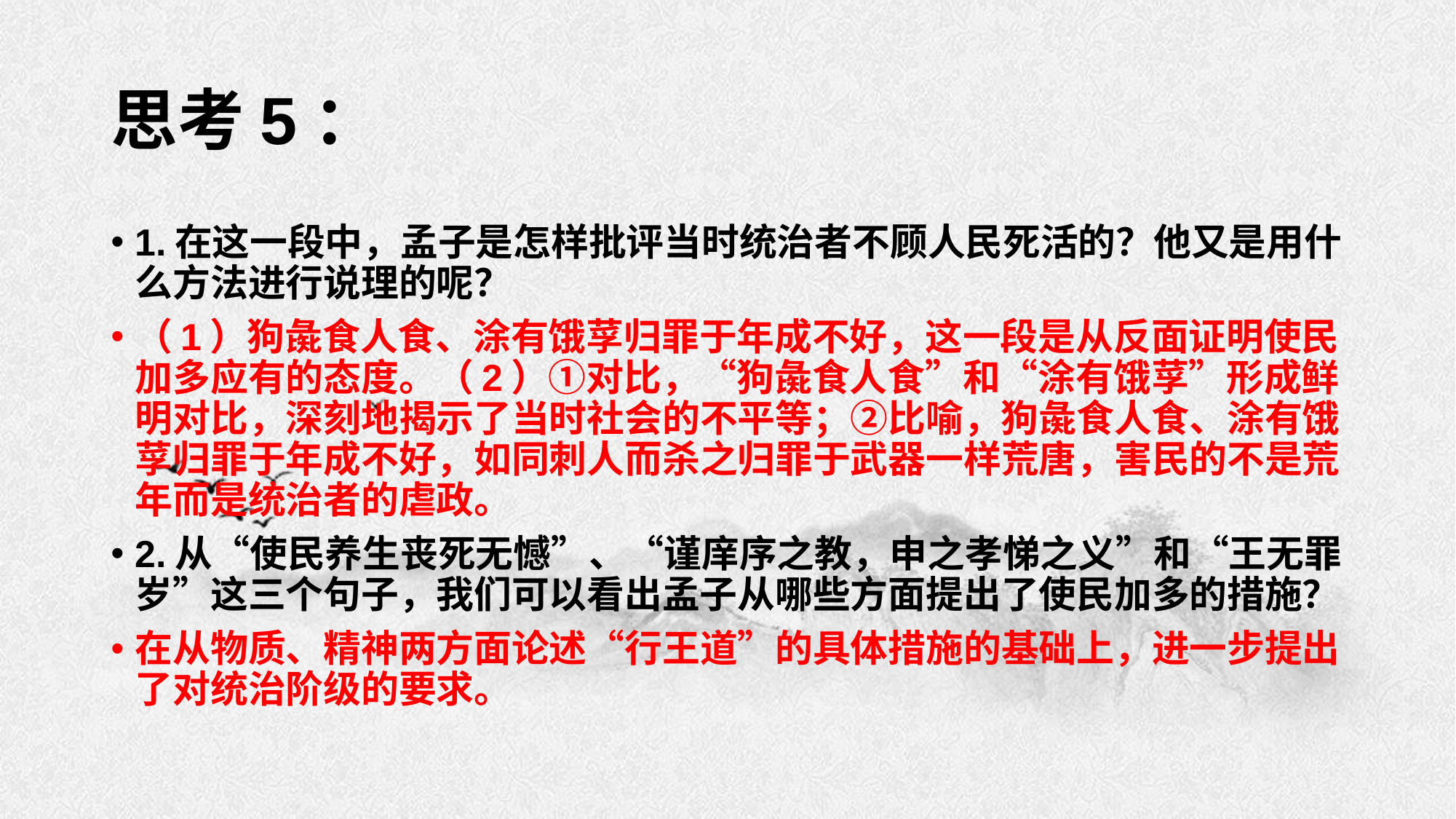

# 思考5：
1.在这一段中，孟子是怎样批评当时统治者不顾人民死活的？他又是用什么方法进行说理的呢？
（1）狗彘食人食、涂有饿莩归罪于年成不好，这一段是从反面证明使民加多应有的态度。（2）①对比，“狗彘食人食”和“涂有饿莩”形成鲜明对比，深刻地揭示了当时社会的不平等；②比喻，狗彘食人食、涂有饿莩归罪于年成不好，如同刺人而杀之归罪于武器一样荒唐，害民的不是荒年而是统治者的虐政。
2.从“使民养生丧死无憾”、“谨庠序之教，申之孝悌之义”和“王无罪岁”这三个句子，我们可以看出孟子从哪些方面提出了使民加多的措施？
在从物质、精神两方面论述“行王道”的具体措施的基础上，进一步提出了对统治阶级的要求。